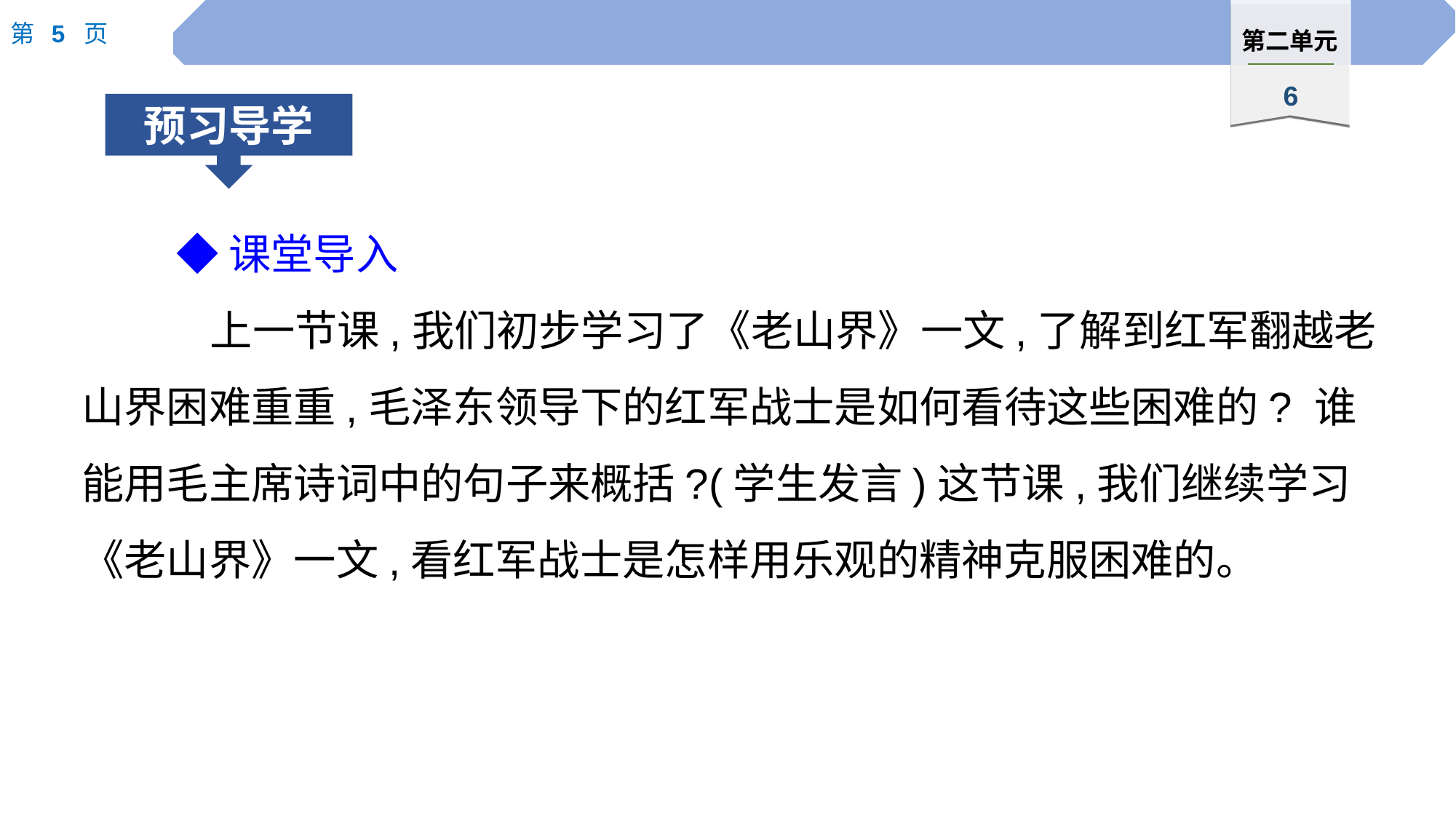

◆课堂导入

　上一节课,我们初步学习了《老山界》一文,了解到红军翻越老山界困难重重,毛泽东领导下的红军战士是如何看待这些困难的? 谁能用毛主席诗词中的句子来概括?(学生发言)这节课,我们继续学习《老山界》一文,看红军战士是怎样用乐观的精神克服困难的。